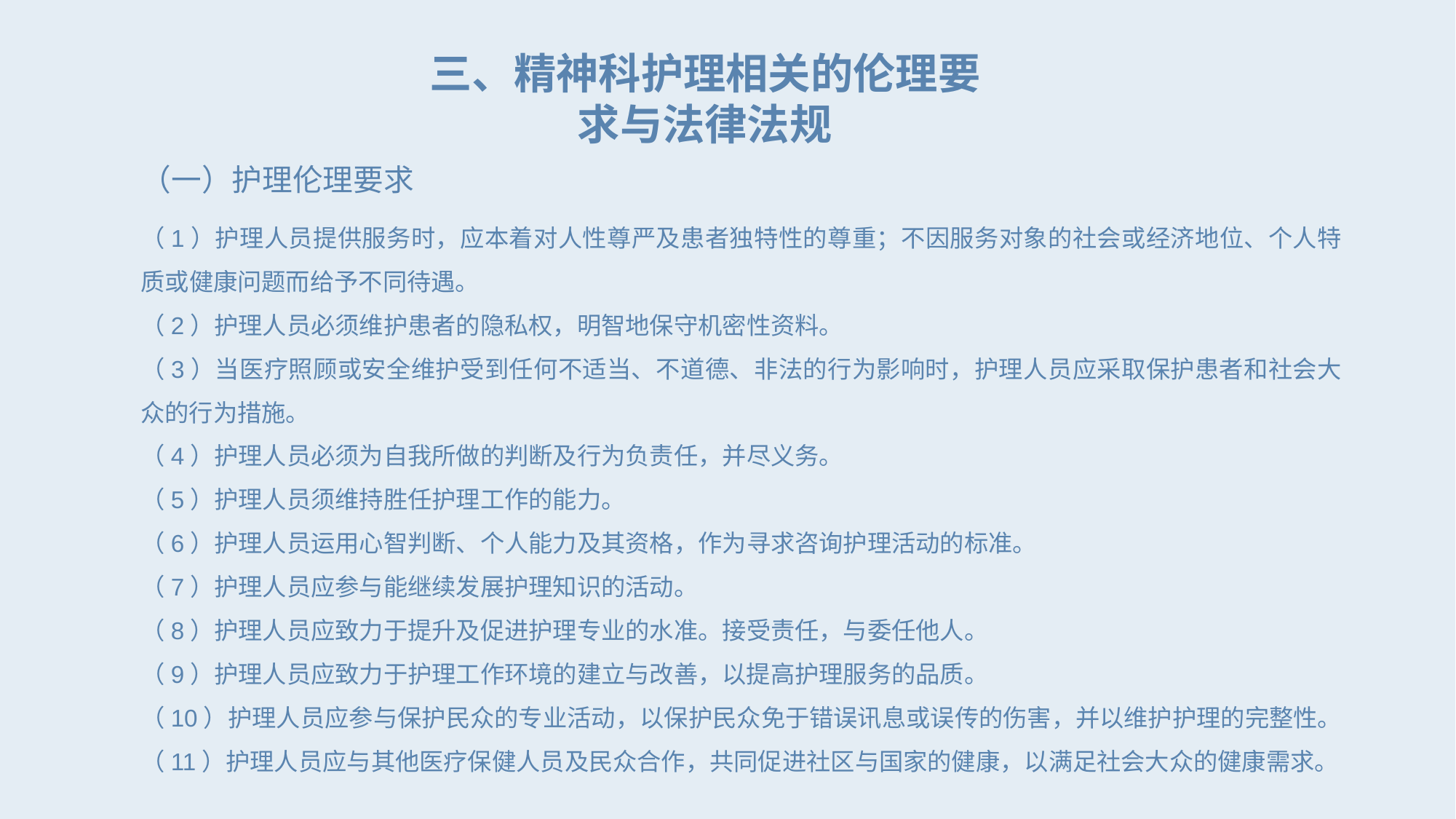

三、精神科护理相关的伦理要求与法律法规
（一）护理伦理要求
（1）护理人员提供服务时，应本着对人性尊严及患者独特性的尊重；不因服务对象的社会或经济地位、个人特质或健康问题而给予不同待遇。
（2）护理人员必须维护患者的隐私权，明智地保守机密性资料。
（3）当医疗照顾或安全维护受到任何不适当、不道德、非法的行为影响时，护理人员应采取保护患者和社会大众的行为措施。
（4）护理人员必须为自我所做的判断及行为负责任，并尽义务。
（5）护理人员须维持胜任护理工作的能力。
（6）护理人员运用心智判断、个人能力及其资格，作为寻求咨询护理活动的标准。
（7）护理人员应参与能继续发展护理知识的活动。
（8）护理人员应致力于提升及促进护理专业的水准。接受责任，与委任他人。
（9）护理人员应致力于护理工作环境的建立与改善，以提高护理服务的品质。
（10）护理人员应参与保护民众的专业活动，以保护民众免于错误讯息或误传的伤害，并以维护护理的完整性。
（11）护理人员应与其他医疗保健人员及民众合作，共同促进社区与国家的健康，以满足社会大众的健康需求。